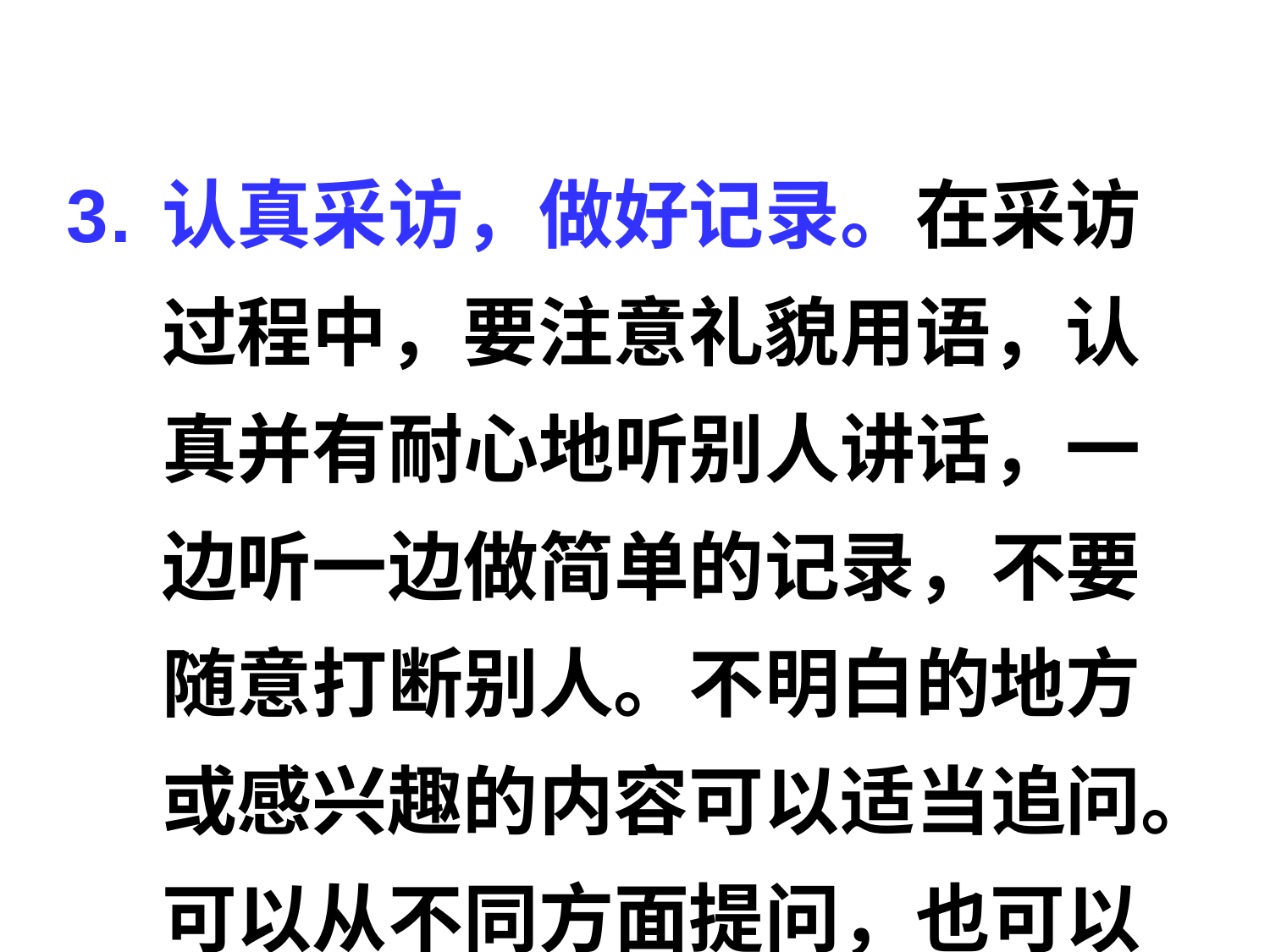

认真采访，做好记录。在采访过程中，要注意礼貌用语，认真并有耐心地听别人讲话，一边听一边做简单的记录，不要随意打断别人。不明白的地方或感兴趣的内容可以适当追问。可以从不同方面提问，也可以围绕一个话题提出多个问题。